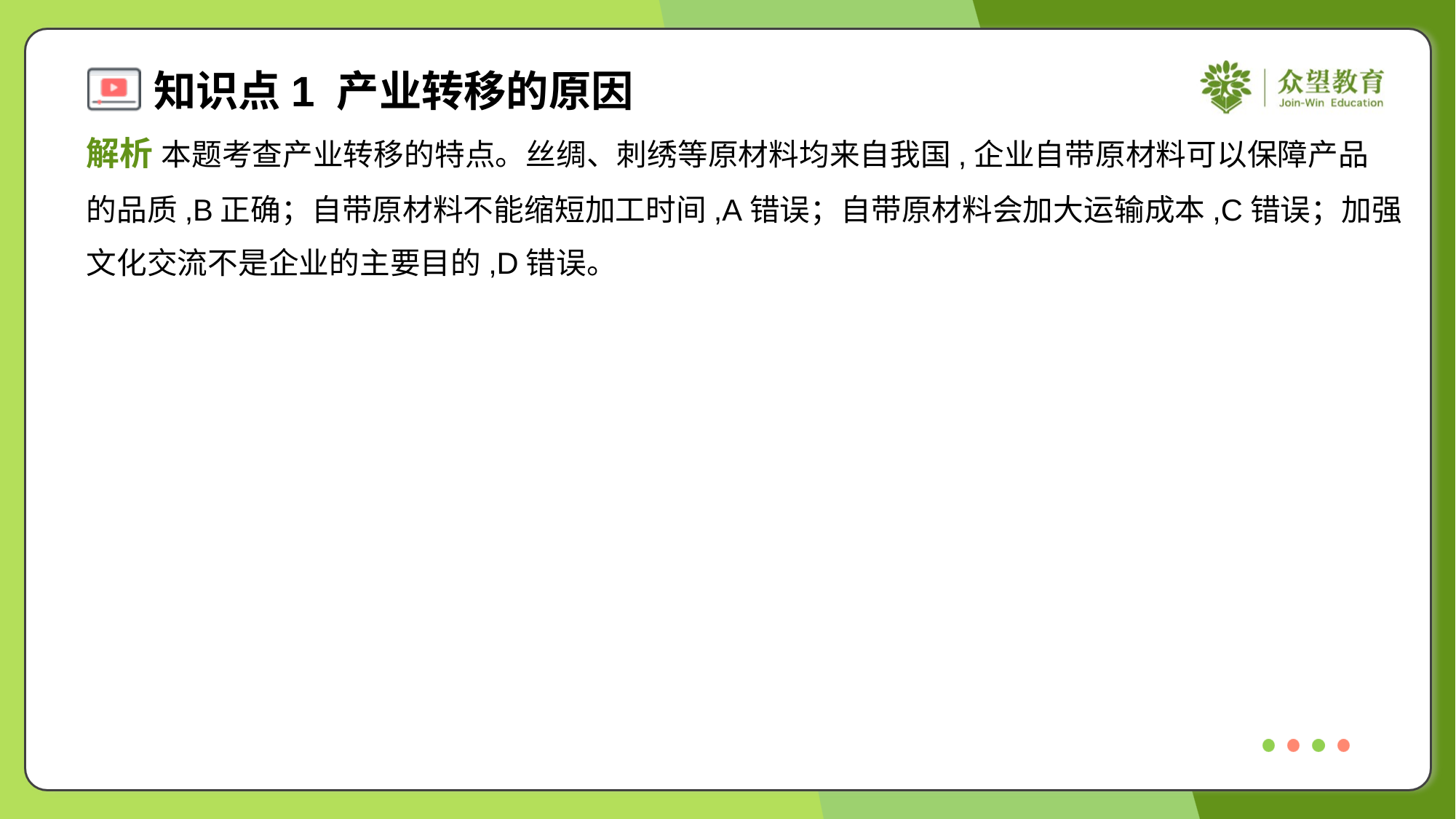

解析 本题考查产业转移的特点。丝绸、刺绣等原材料均来自我国,企业自带原材料可以保障产品
的品质,B正确；自带原材料不能缩短加工时间,A错误；自带原材料会加大运输成本,C错误；加强
文化交流不是企业的主要目的,D错误。